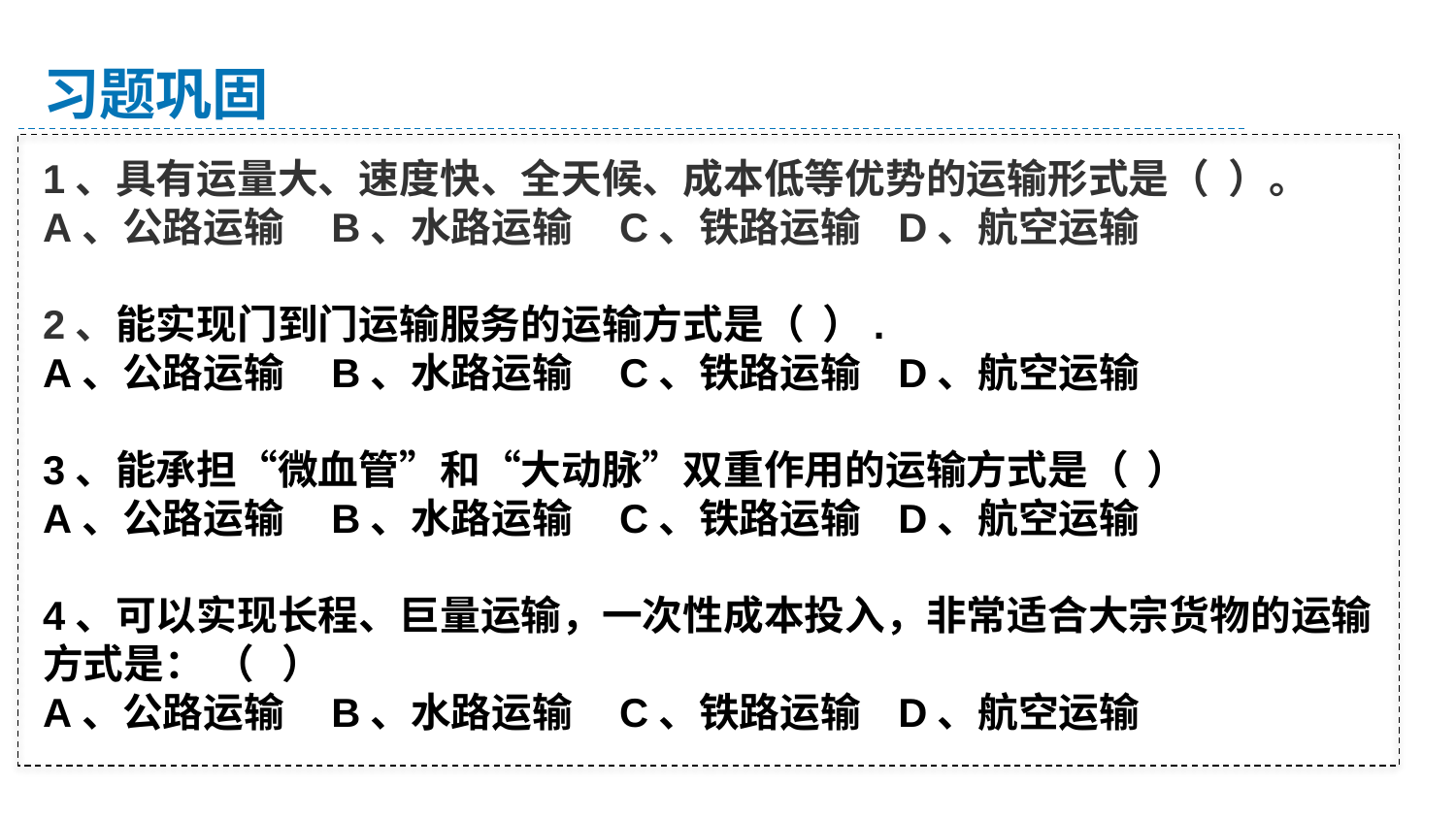

习题巩固

1、具有运量大、速度快、全天候、成本低等优势的运输形式是（  ）。
A、公路运输    B、水路运输    C、铁路运输   D、航空运输

2、能实现门到门运输服务的运输方式是（  ）.
A、公路运输    B、水路运输    C、铁路运输   D、航空运输

3、能承担“微血管”和“大动脉”双重作用的运输方式是（  ）
A、公路运输    B、水路运输    C、铁路运输   D、航空运输

4、可以实现长程、巨量运输，一次性成本投入，非常适合大宗货物的运输方式是： （   ）
A、公路运输    B、水路运输    C、铁路运输   D、航空运输